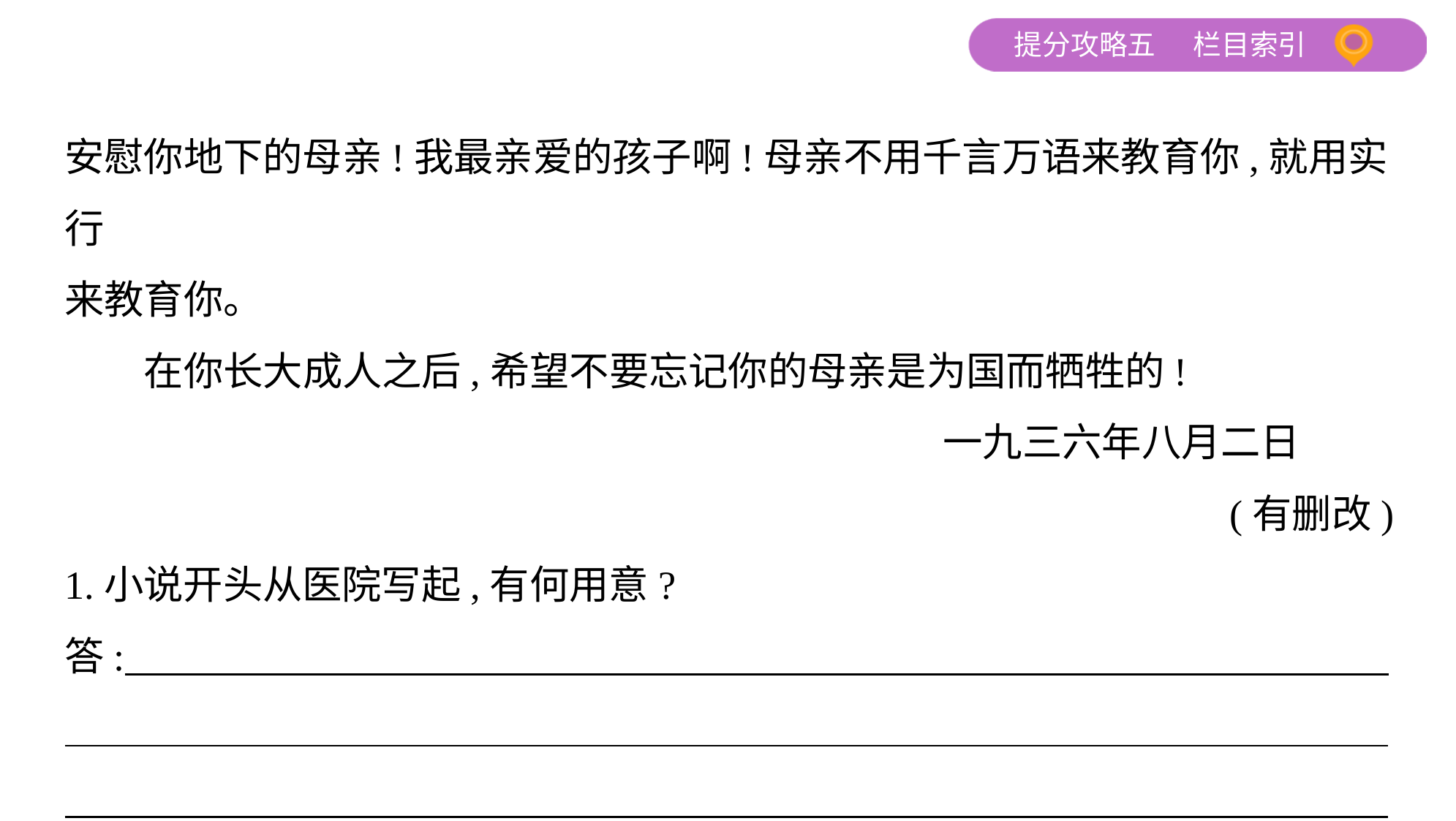

安慰你地下的母亲!我最亲爱的孩子啊!母亲不用千言万语来教育你,就用实行
来教育你。
　　在你长大成人之后,希望不要忘记你的母亲是为国而牺牲的!
                                                                                                 一九三六年八月二日
                                                                                                                      (有删改)
1.小说开头从医院写起,有何用意?
答: